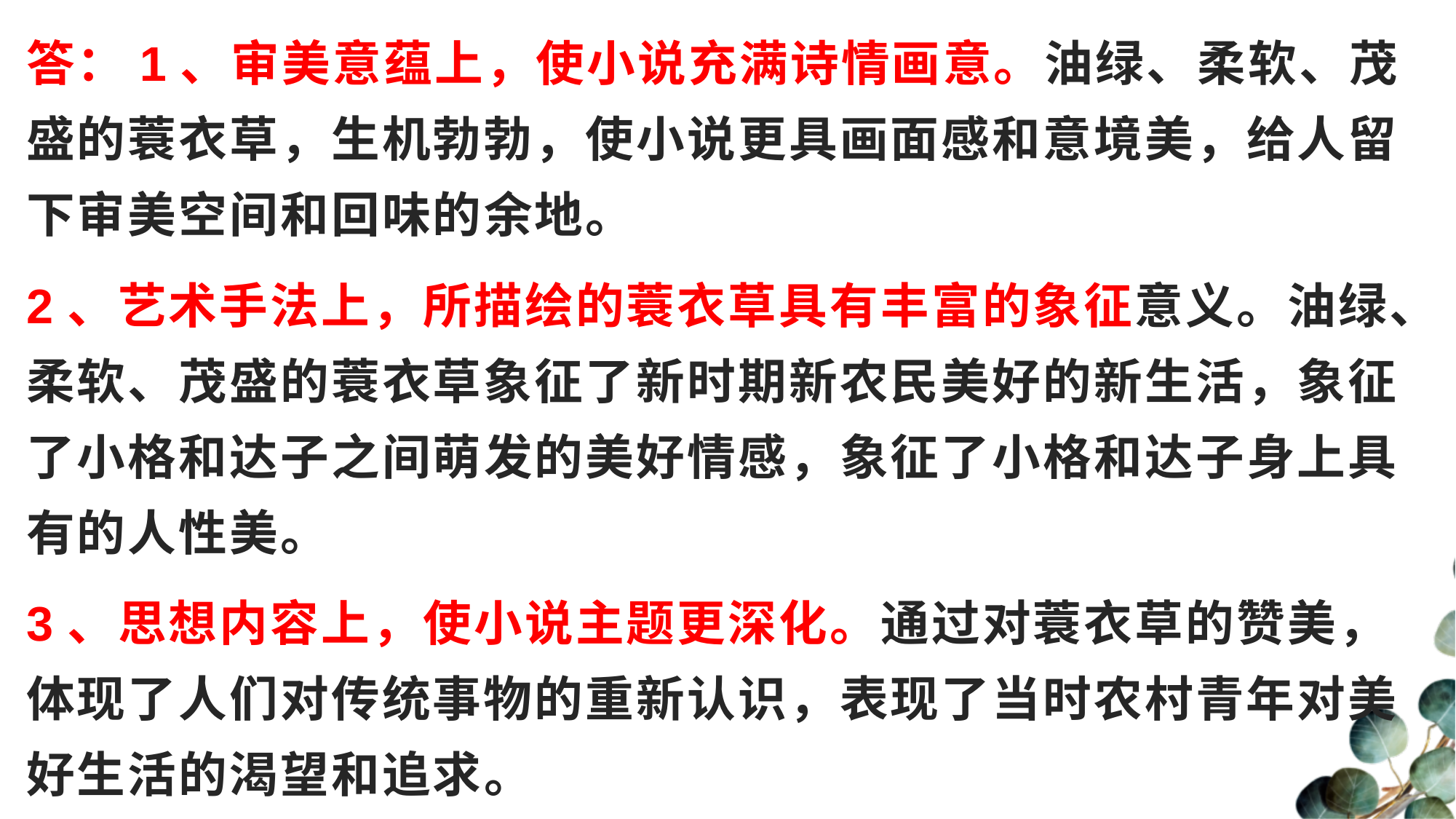

答：1、审美意蕴上，使小说充满诗情画意。油绿、柔软、茂盛的蓑衣草，生机勃勃，使小说更具画面感和意境美，给人留下审美空间和回味的余地。
2、艺术手法上，所描绘的蓑衣草具有丰富的象征意义。油绿、柔软、茂盛的蓑衣草象征了新时期新农民美好的新生活，象征了小格和达子之间萌发的美好情感，象征了小格和达子身上具有的人性美。
3、思想内容上，使小说主题更深化。通过对蓑衣草的赞美，体现了人们对传统事物的重新认识，表现了当时农村青年对美好生活的渴望和追求。